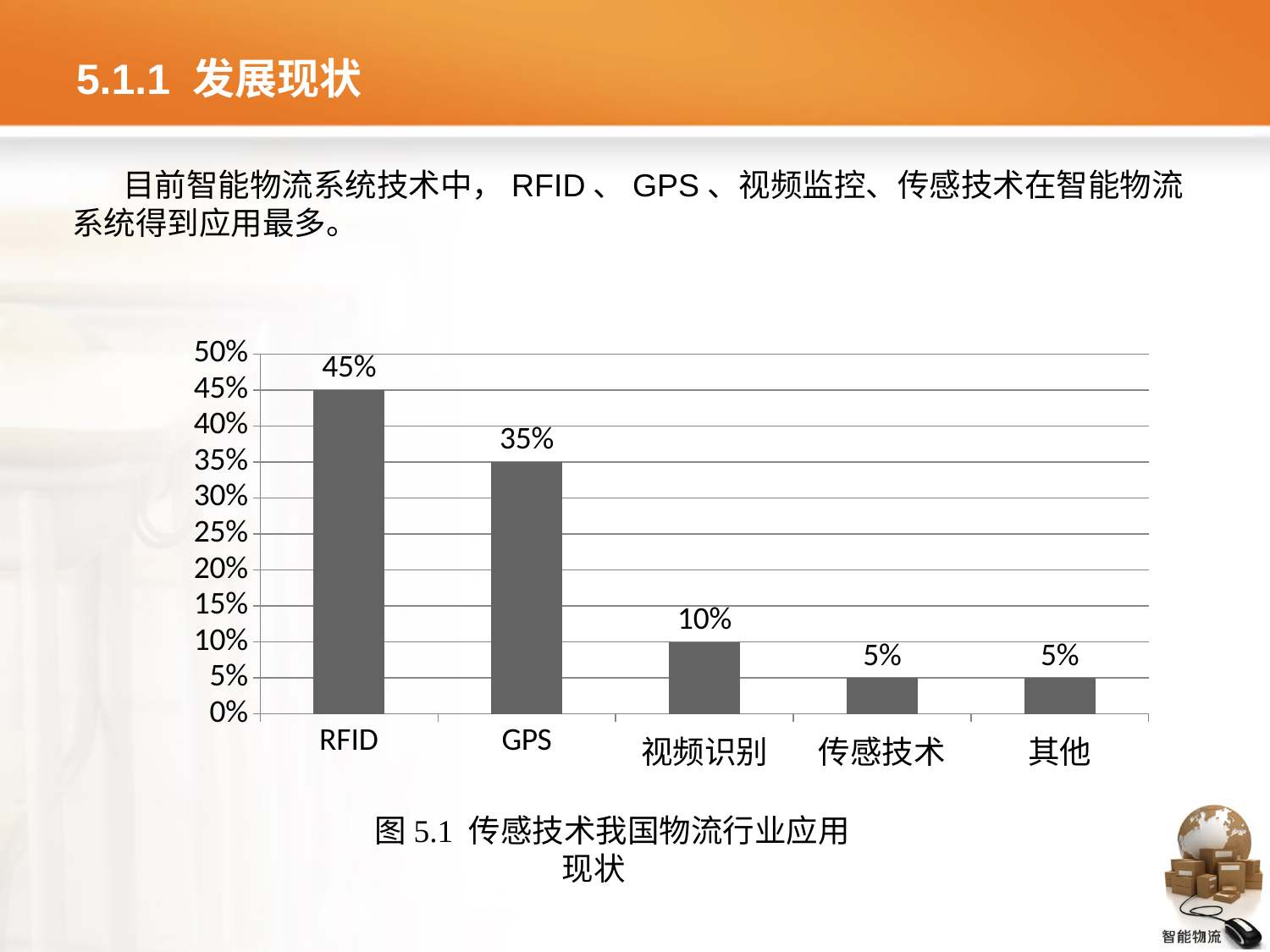

# 5.1.1 发展现状
目前智能物流系统技术中，RFID、GPS、视频监控、传感技术在智能物流系统得到应用最多。

### Chart

| Category | 系列 1 |
|---|---|
| RFID | 0.45 |
| GPS | 0.3500000000000002 |
| 视频识别 | 0.1 |
| 传感技术 | 0.05000000000000001 |
| 其他 | 0.05000000000000001 |
图5.1 传感技术我国物流行业应用现状